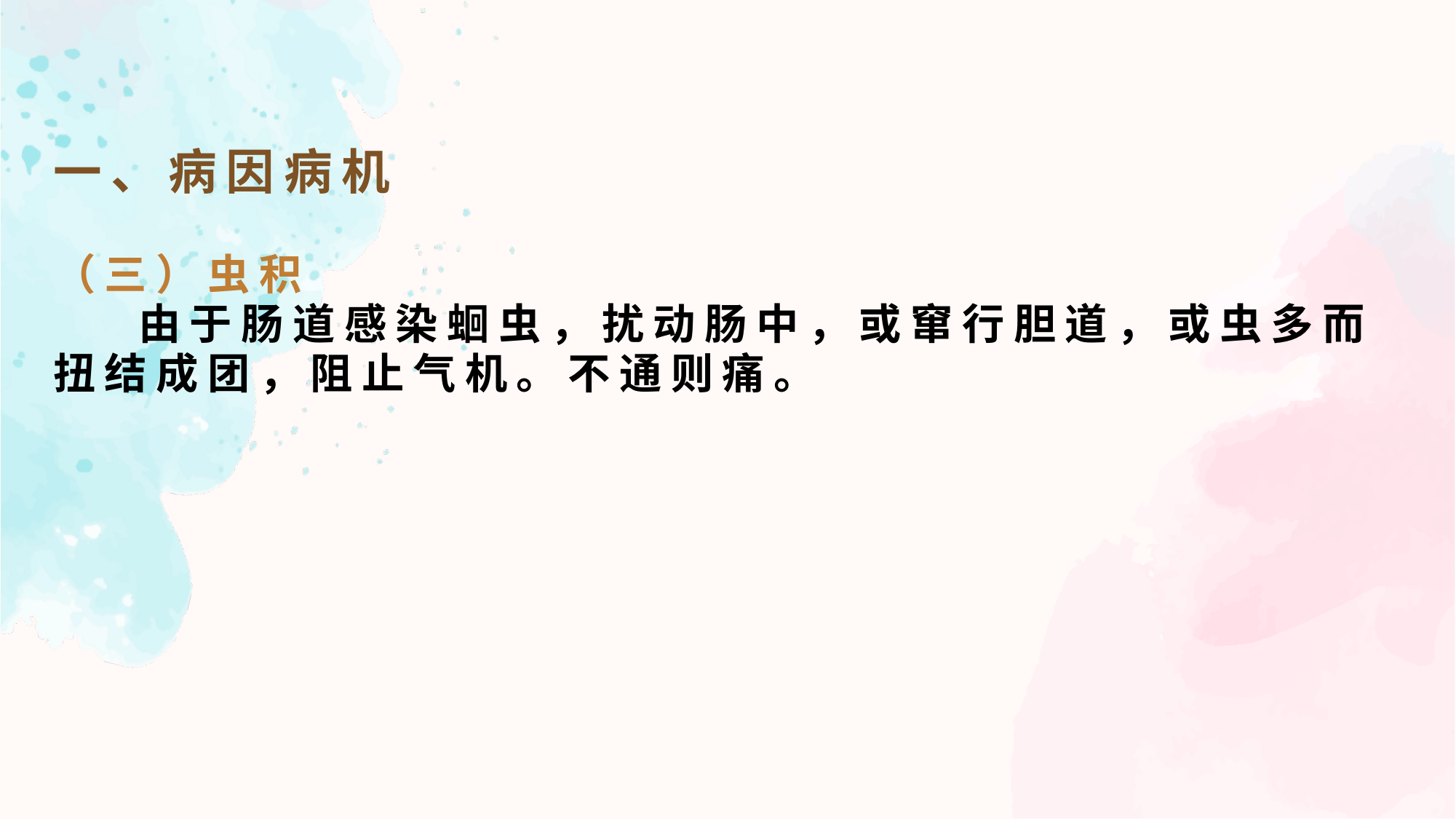

一、病因病机

（三）虫积
    由于肠道感染蛔虫，扰动肠中，或窜行胆道，或虫多而扭结成团，阻止气机。不通则痛。